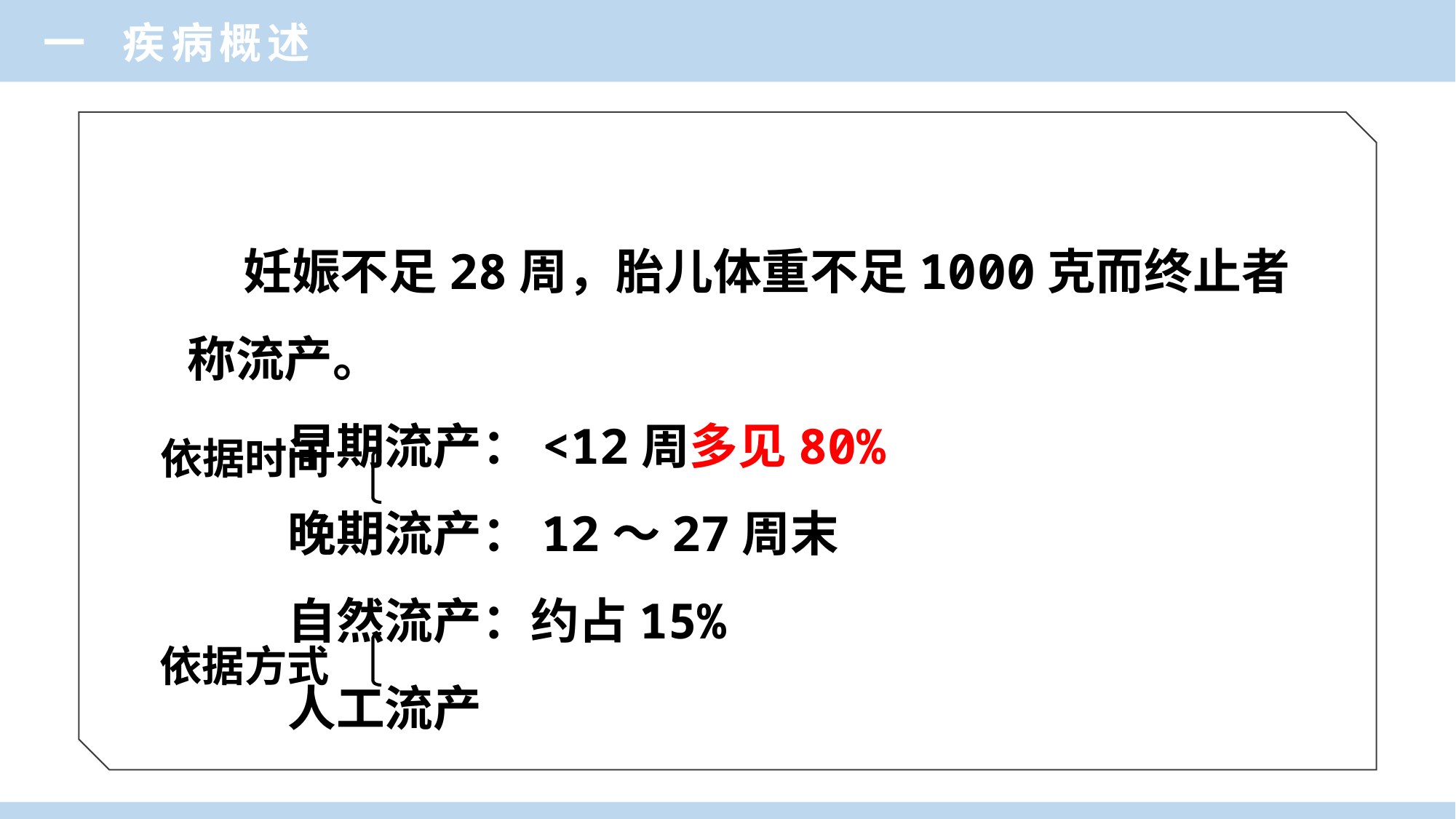

一  疾病概述

    妊娠不足28周，胎儿体重不足1000克而终止者
称流产。
        早期流产：<12周多见80%
        晚期流产：12～27周末
        自然流产：约占15%
        人工流产
依据时间

依据方式